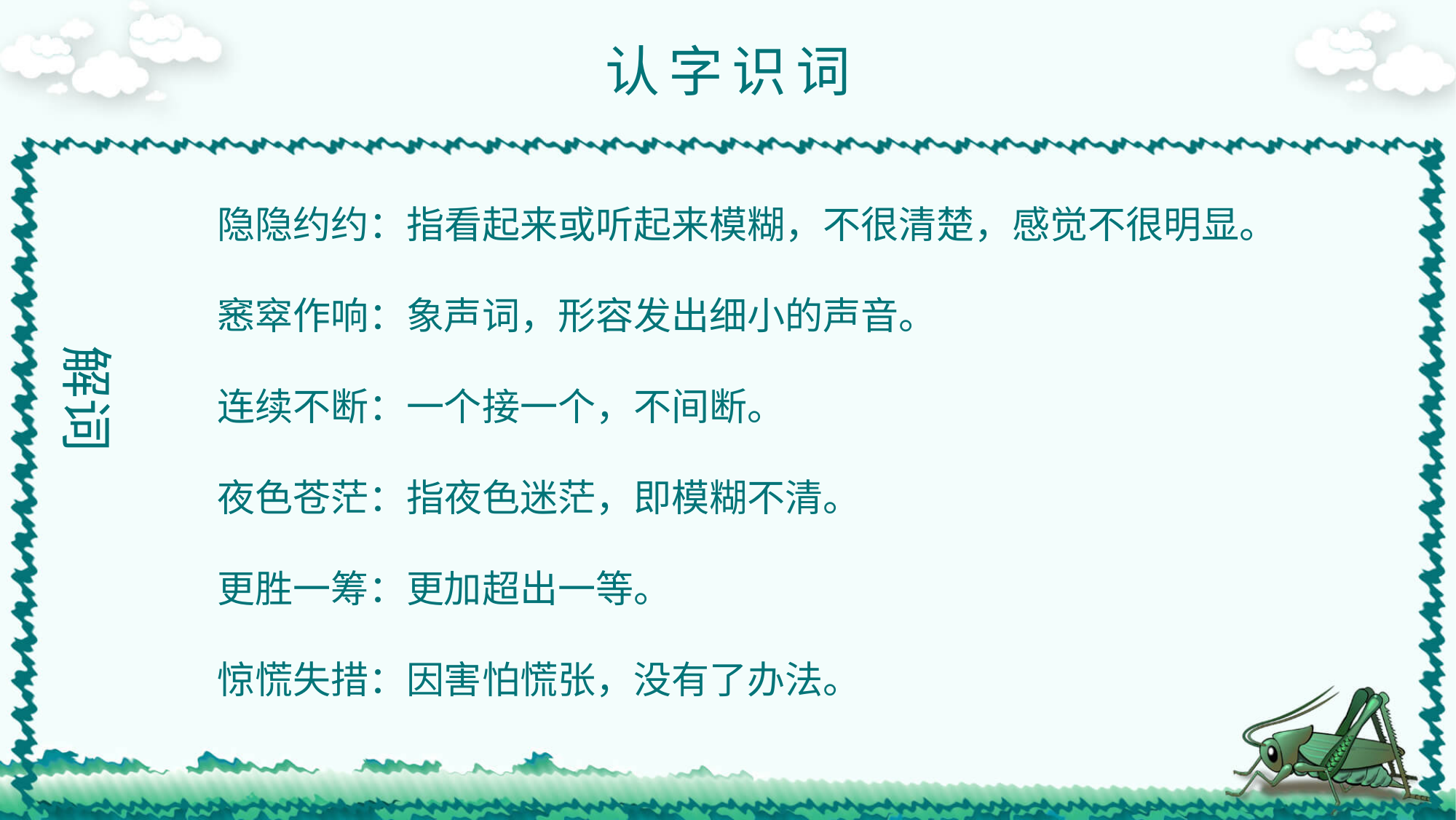

认字识词
隐隐约约：指看起来或听起来模糊，不很清楚，感觉不很明显。

窸窣作响：象声词，形容发出细小的声音。

连续不断：一个接一个，不间断。

夜色苍茫：指夜色迷茫，即模糊不清。

更胜一筹：更加超出一等。

惊慌失措：因害怕慌张，没有了办法。
解词